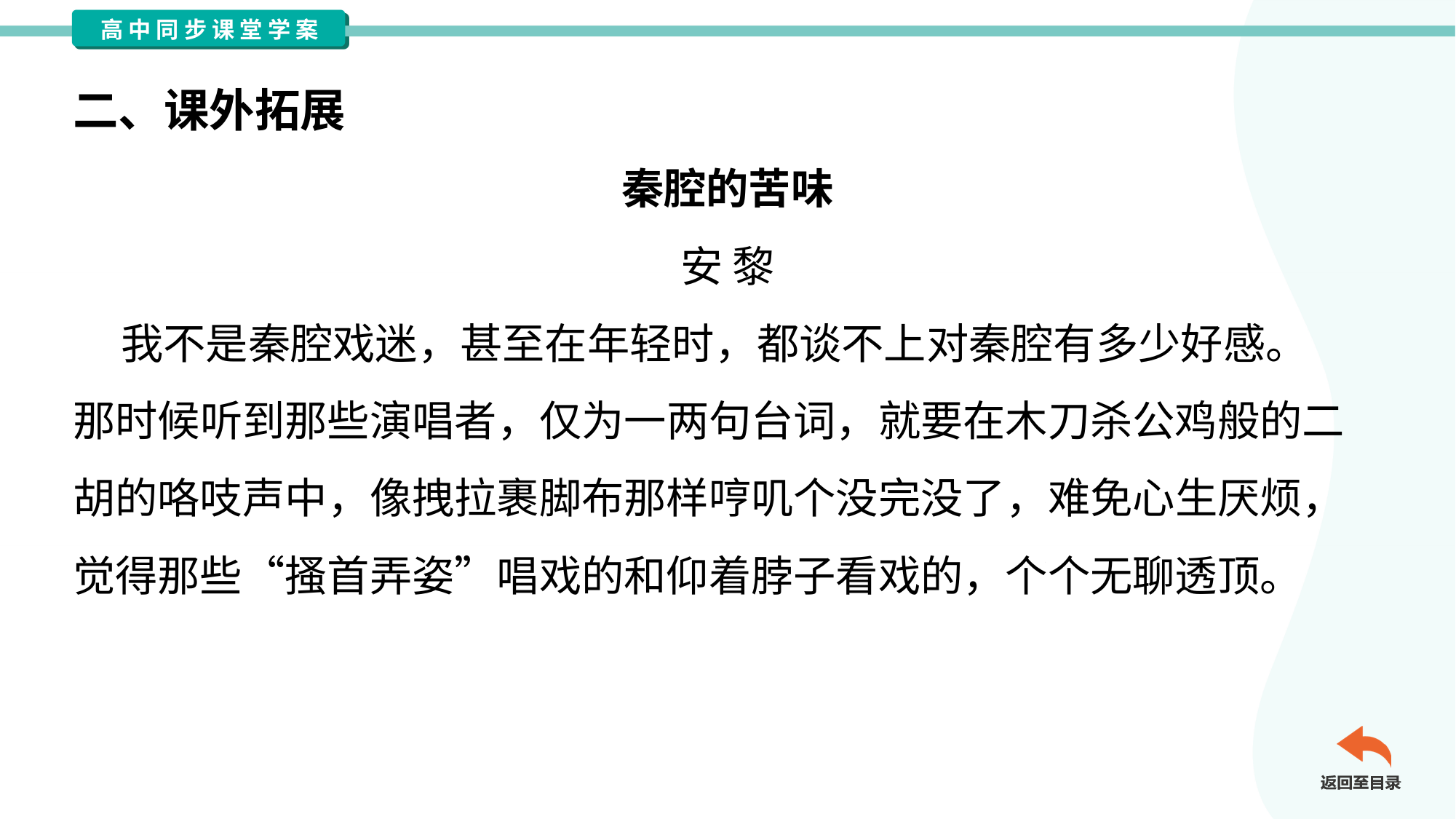

二、课外拓展
秦腔的苦味
安 黎
    我不是秦腔戏迷，甚至在年轻时，都谈不上对秦腔有多少好感。
那时候听到那些演唱者，仅为一两句台词，就要在木刀杀公鸡般的二
胡的咯吱声中，像拽拉裹脚布那样哼叽个没完没了，难免心生厌烦，
觉得那些“搔首弄姿”唱戏的和仰着脖子看戏的，个个无聊透顶。